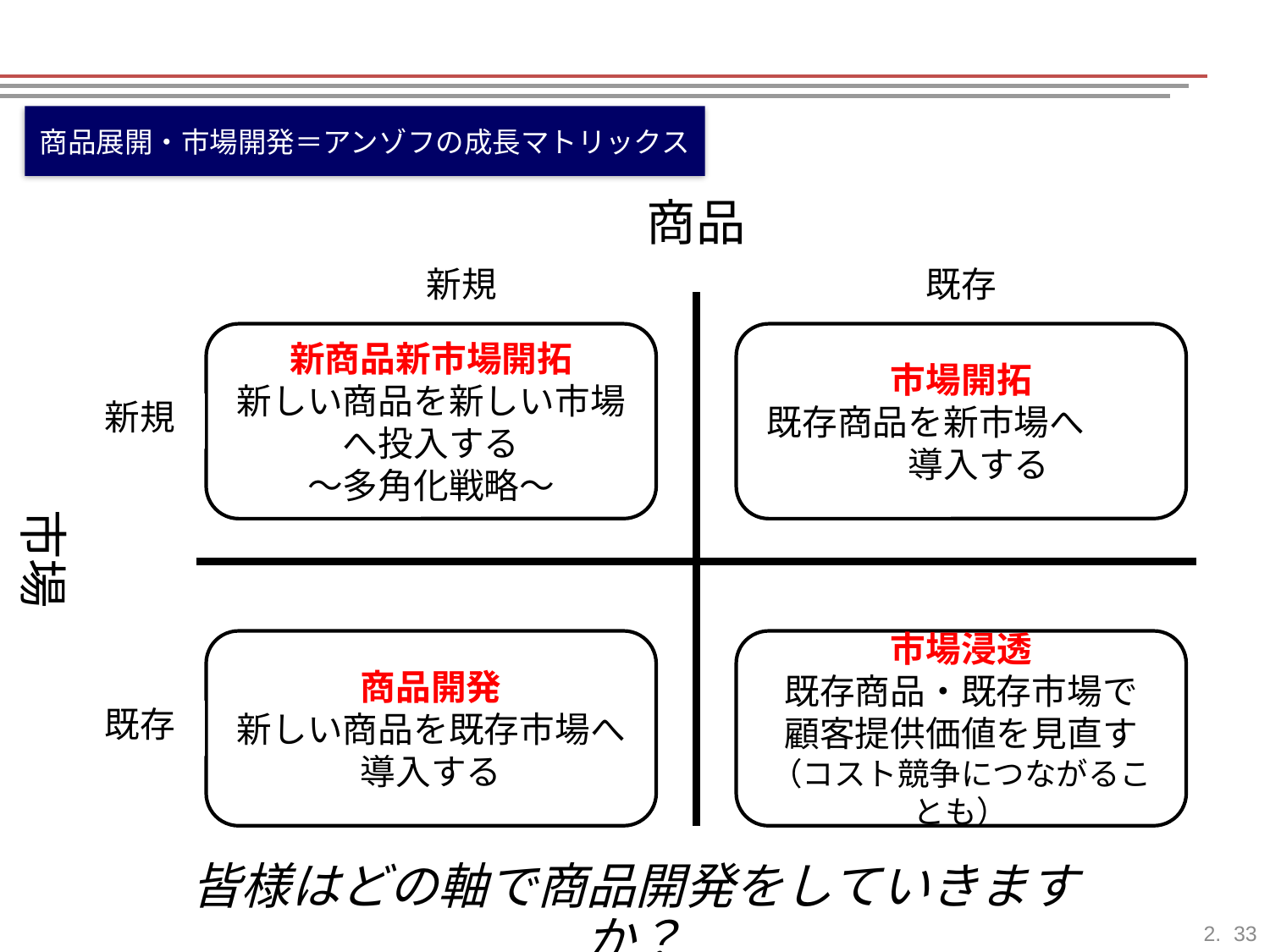

商品展開・市場開発＝アンゾフの成長マトリックス
商品
新規
既存
新商品新市場開拓
新しい商品を新しい市場へ投入する
～多角化戦略～
市場開拓
既存商品を新市場へ　　　導入する
新規
市場
商品開発
新しい商品を既存市場へ
導入する
市場浸透
既存商品・既存市場で
顧客提供価値を見直す
（コスト競争につながることも）
既存
皆様はどの軸で商品開発をしていきますか？
33